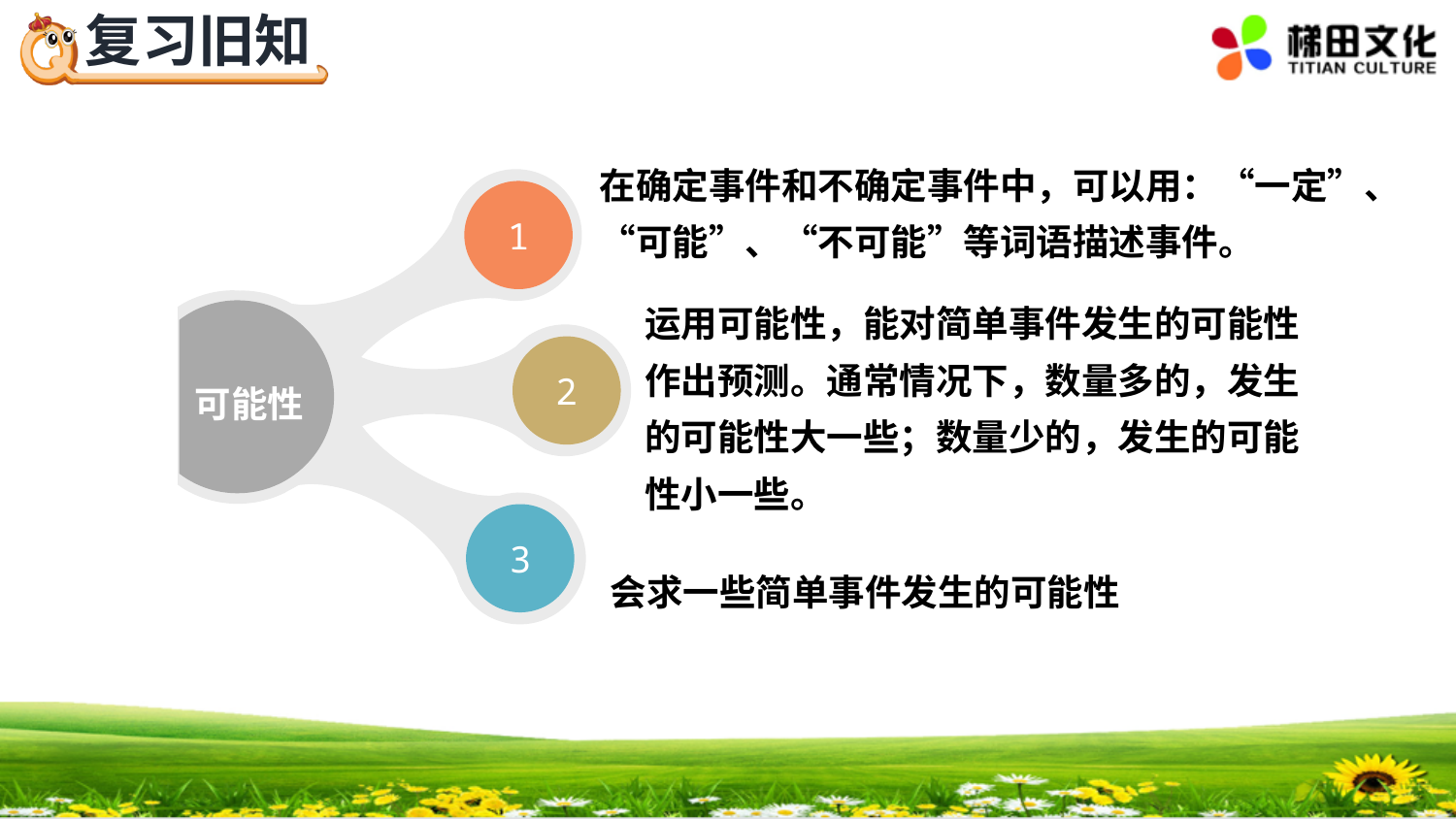

在确定事件和不确定事件中，可以用：“一定”、“可能”、“不可能”等词语描述事件。

1
可能性
2
3
运用可能性，能对简单事件发生的可能性作出预测。通常情况下，数量多的，发生的可能性大一些；数量少的，发生的可能性小一些。
会求一些简单事件发生的可能性